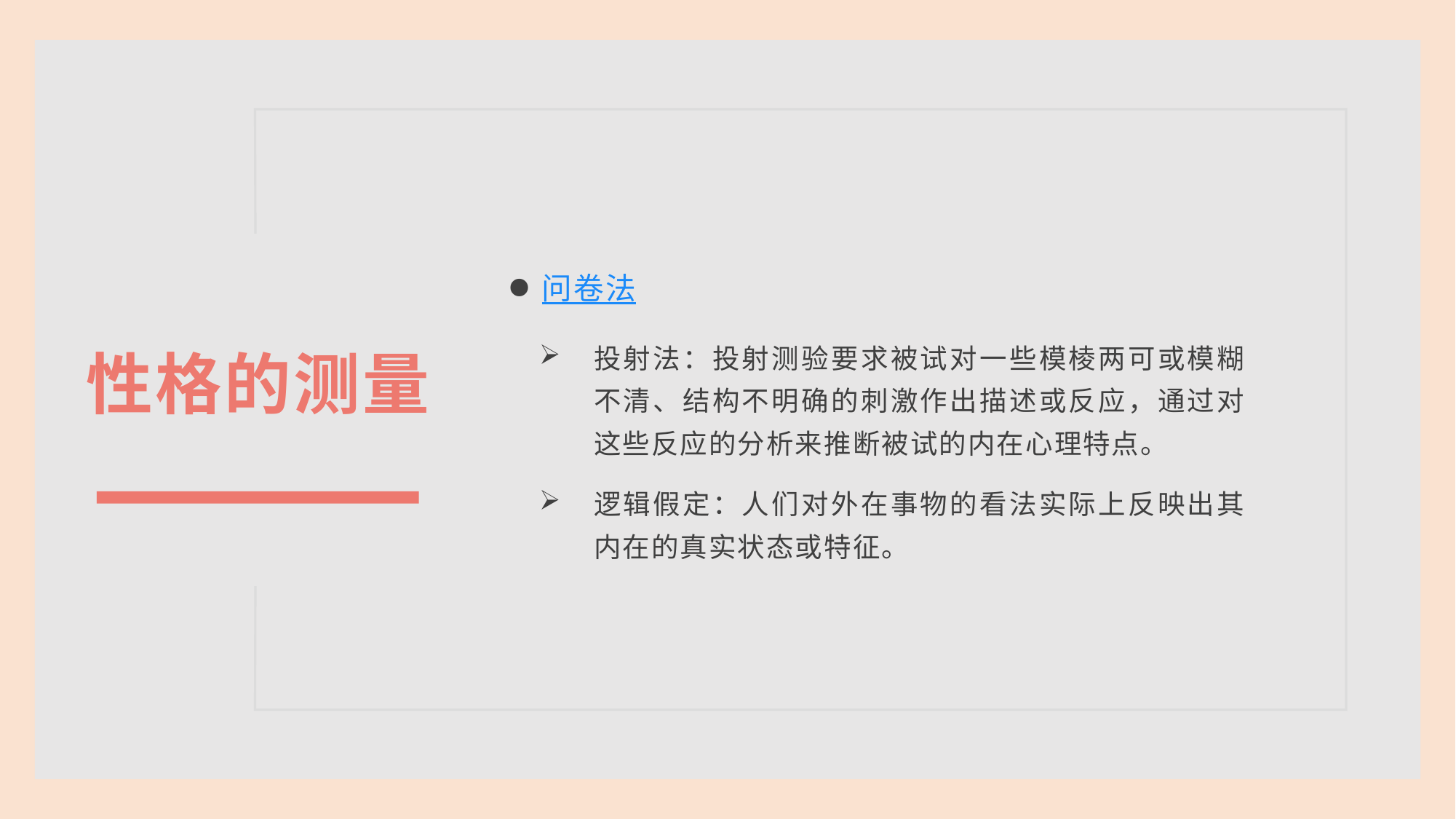

问卷法
投射法：投射测验要求被试对一些模棱两可或模糊不清、结构不明确的刺激作出描述或反应，通过对这些反应的分析来推断被试的内在心理特点。
逻辑假定：人们对外在事物的看法实际上反映出其内在的真实状态或特征。
性格的测量